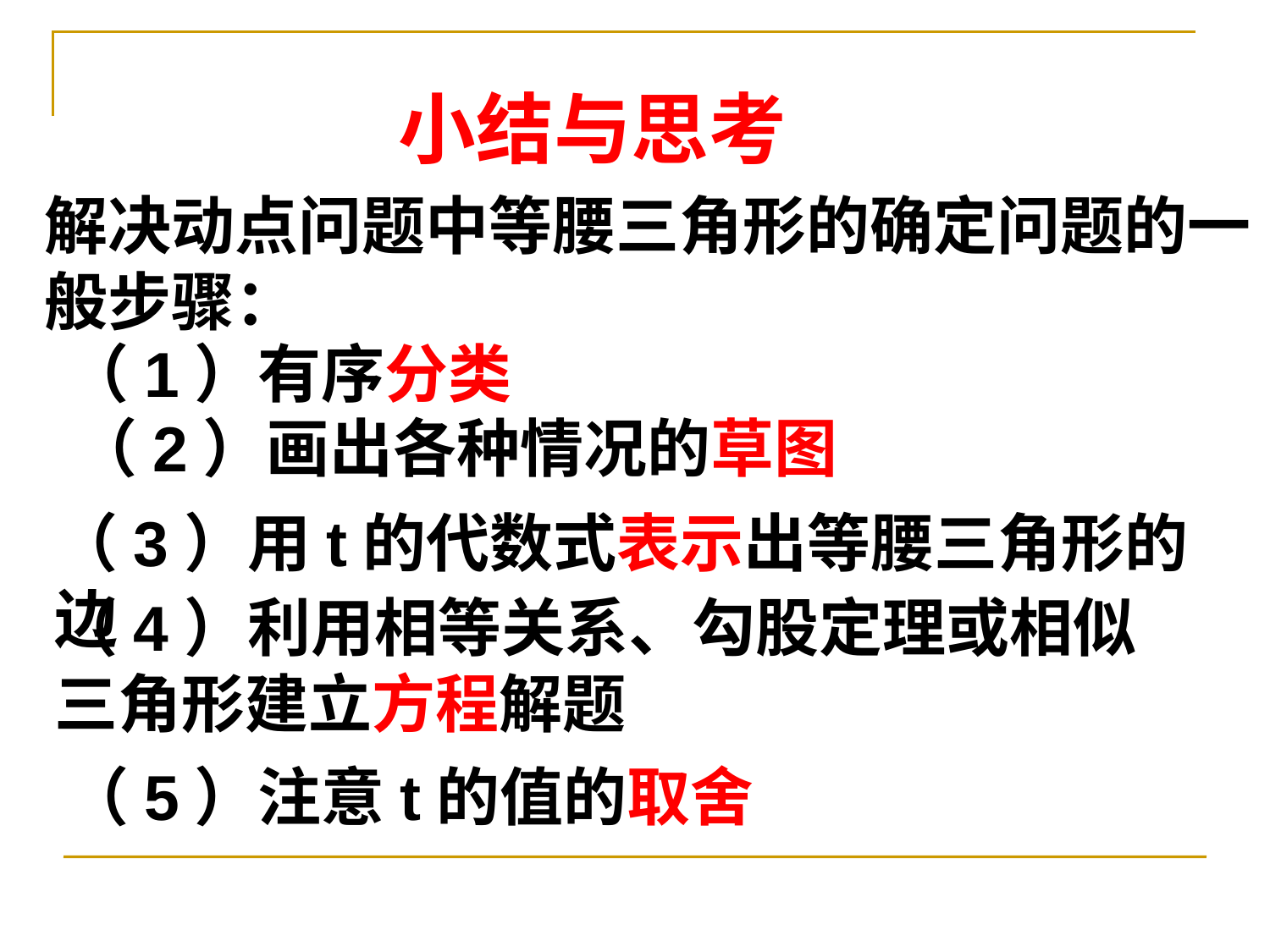

小结与思考
解决动点问题中等腰三角形的确定问题的一般步骤：

（1）有序分类
 （2）画出各种情况的草图
（3）用t的代数式表示出等腰三角形的边
（4）利用相等关系、勾股定理或相似三角形建立方程解题
（5）注意t的值的取舍